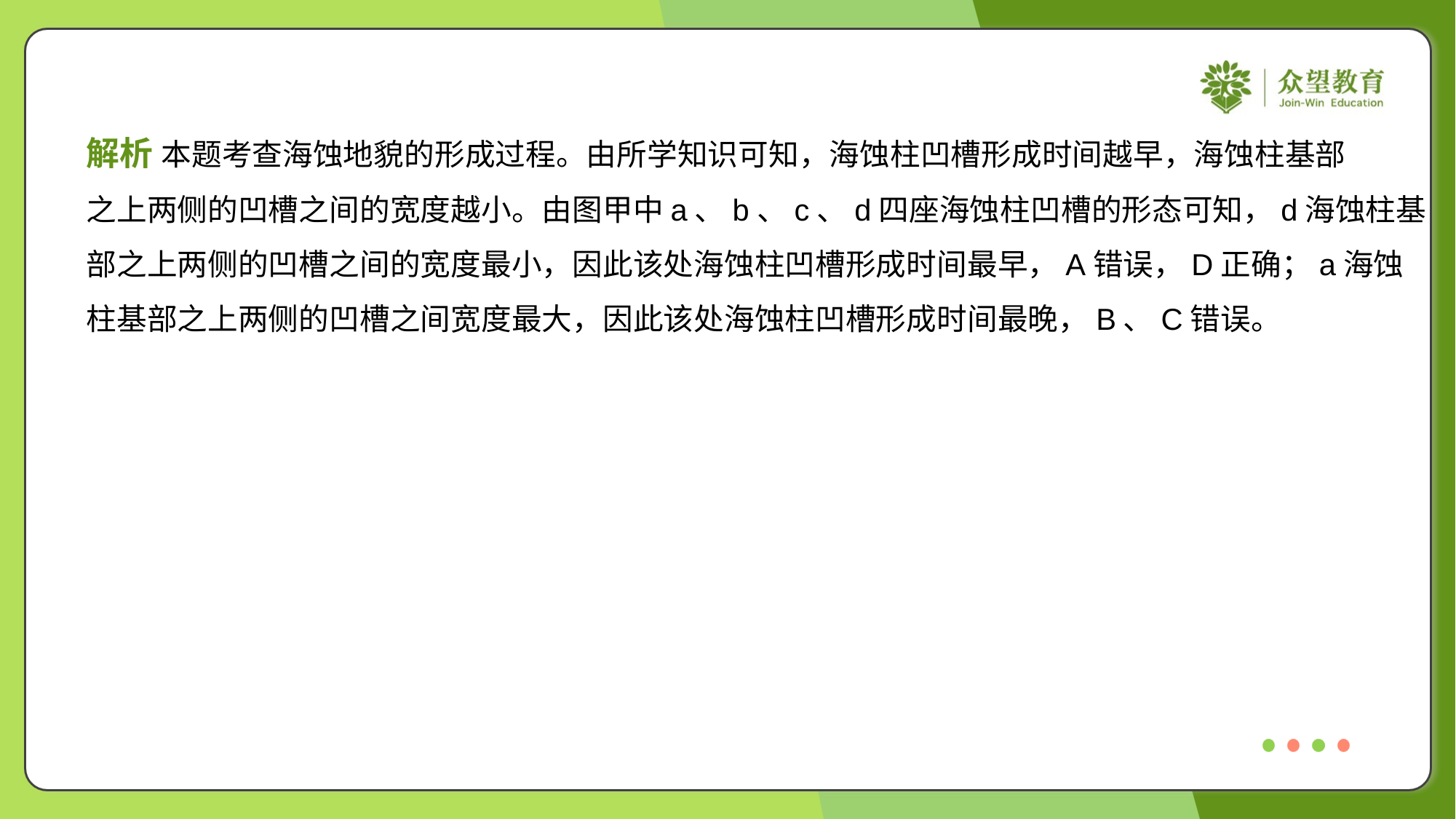

解析 本题考查海蚀地貌的形成过程。由所学知识可知，海蚀柱凹槽形成时间越早，海蚀柱基部
之上两侧的凹槽之间的宽度越小。由图甲中a、b、c、d四座海蚀柱凹槽的形态可知，d海蚀柱基
部之上两侧的凹槽之间的宽度最小，因此该处海蚀柱凹槽形成时间最早，A错误，D正确；a海蚀
柱基部之上两侧的凹槽之间宽度最大，因此该处海蚀柱凹槽形成时间最晚，B、C错误。